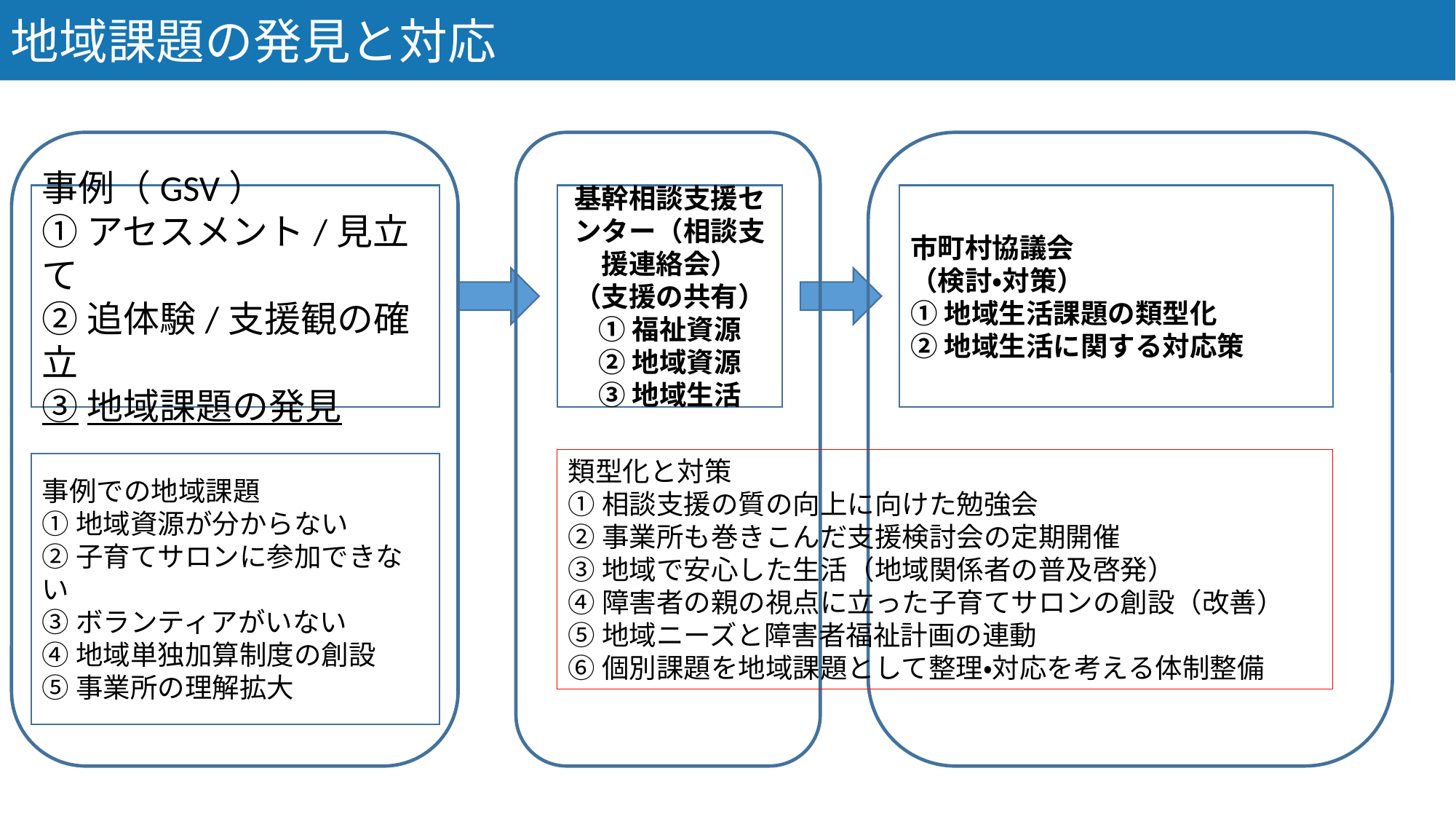

地域課題の発見と対応

基幹相談支援センター（相談支援連絡会）
（支援の共有）
①福祉資源
②地域資源
③地域生活
市町村協議会
（検討・対策）
①地域生活課題の類型化
②地域生活に関する対応策
事例（GSV）
①アセスメント/見立て
②追体験/支援観の確立
③地域課題の発見

類型化と対策
①相談支援の質の向上に向けた勉強会
②事業所も巻きこんだ支援検討会の定期開催
③地域で安心した生活（地域関係者の普及啓発）
④障害者の親の視点に立った子育てサロンの創設（改善）
⑤地域ニーズと障害者福祉計画の連動
⑥個別課題を地域課題として整理・対応を考える体制整備
事例での地域課題
①地域資源が分からない
②子育てサロンに参加できない
③ボランティアがいない
④地域単独加算制度の創設
⑤事業所の理解拡大